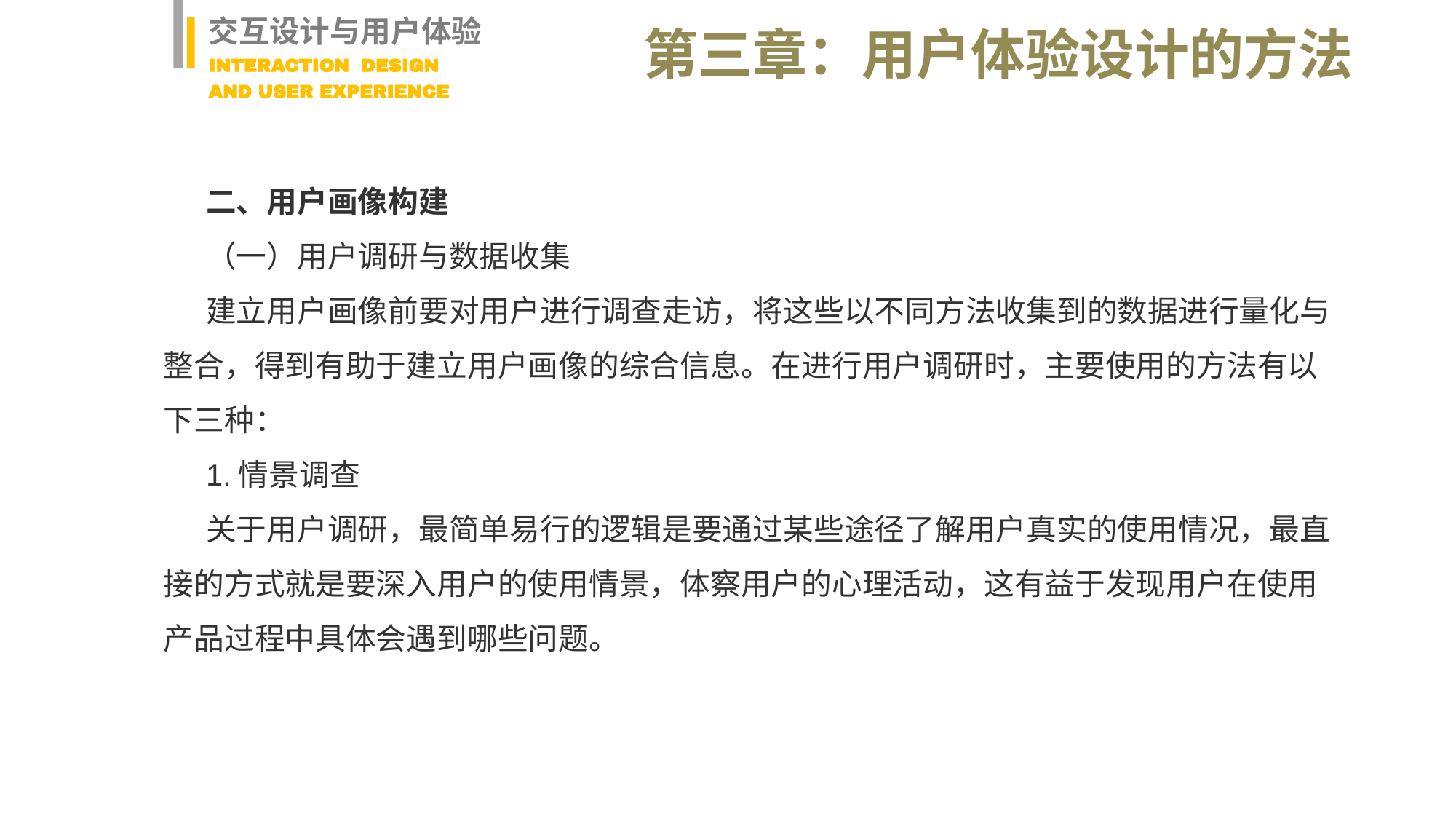

交互设计与用户体验
INTERACTION  DESIGN
AND USER EXPERIENCE
第三章：用户体验设计的方法

二、用户画像构建
（一）用户调研与数据收集
建立用户画像前要对用户进行调查走访，将这些以不同方法收集到的数据进行量化与整合，得到有助于建立用户画像的综合信息。在进行用户调研时，主要使用的方法有以下三种：
1.情景调查
关于用户调研，最简单易行的逻辑是要通过某些途径了解用户真实的使用情况，最直接的方式就是要深入用户的使用情景，体察用户的心理活动，这有益于发现用户在使用产品过程中具体会遇到哪些问题。